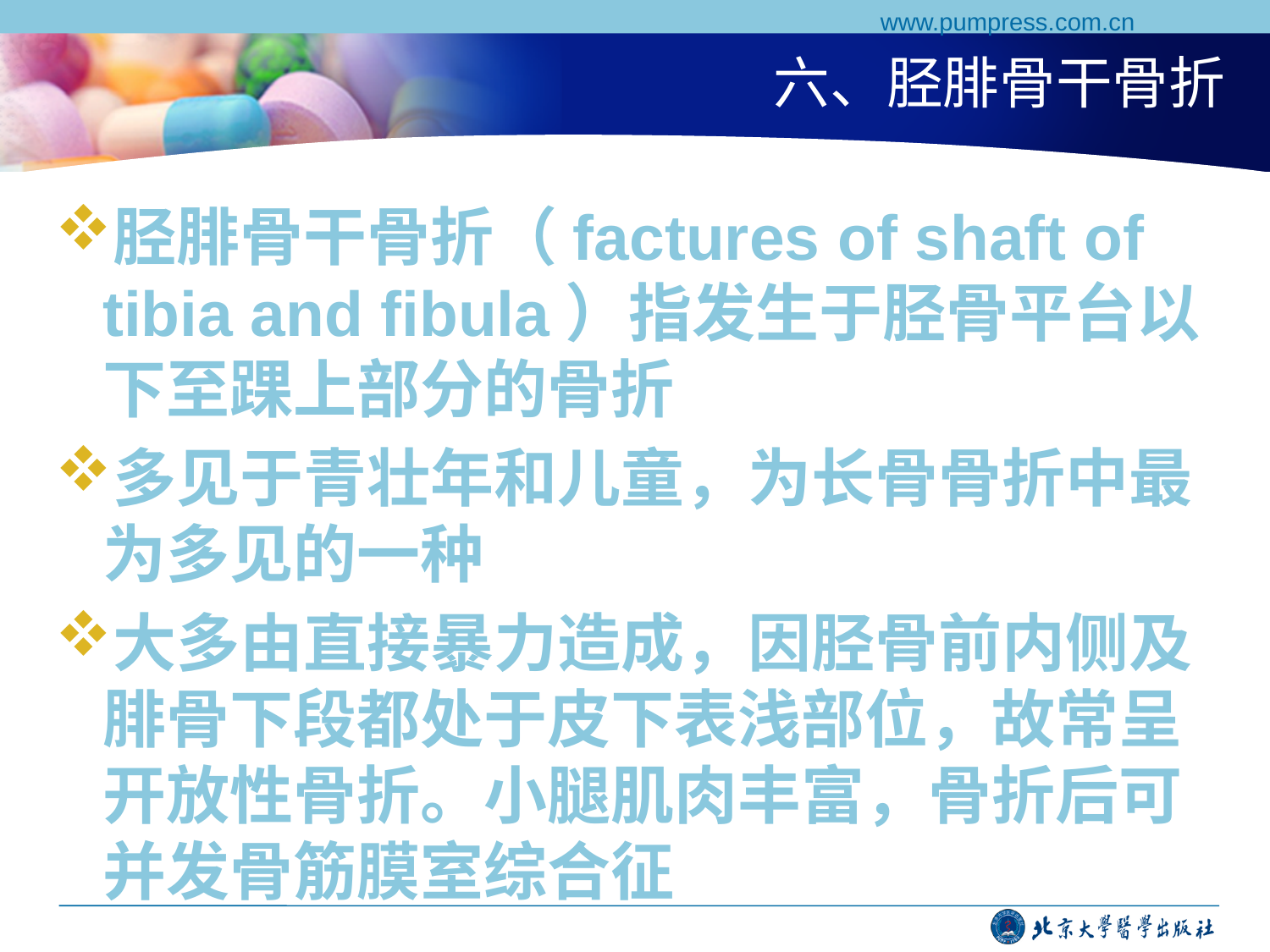

www.pumpress.com.cn
# 六、胫腓骨干骨折
胫腓骨干骨折（factures of shaft of tibia and fibula）指发生于胫骨平台以下至踝上部分的骨折
多见于青壮年和儿童，为长骨骨折中最为多见的一种
大多由直接暴力造成，因胫骨前内侧及腓骨下段都处于皮下表浅部位，故常呈开放性骨折。小腿肌肉丰富，骨折后可并发骨筋膜室综合征